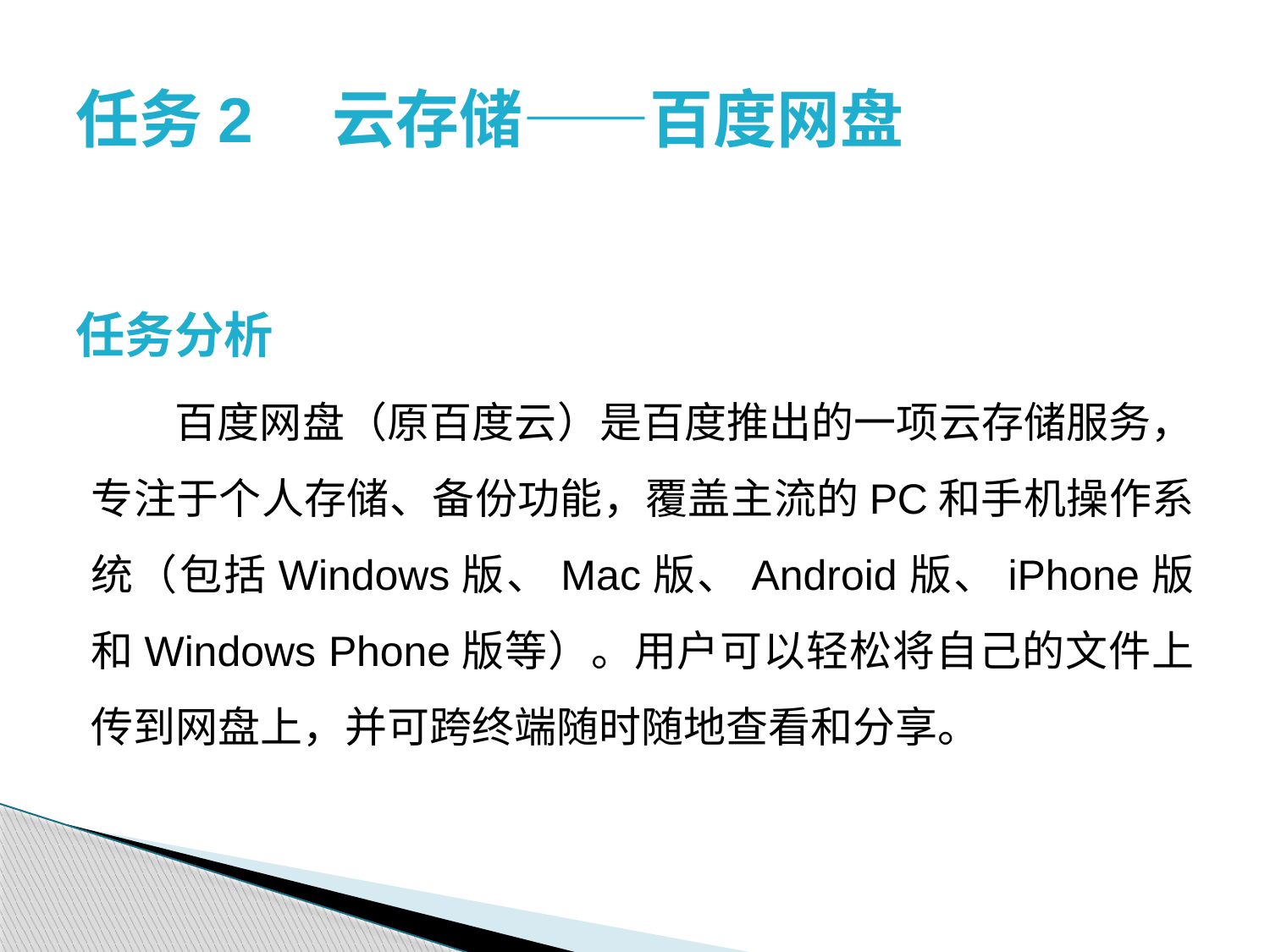

# 任务2　云存储——百度网盘
任务分析
百度网盘（原百度云）是百度推出的一项云存储服务，专注于个人存储、备份功能，覆盖主流的PC和手机操作系统（包括Windows版、Mac版、Android版、iPhone版和Windows Phone版等）。用户可以轻松将自己的文件上传到网盘上，并可跨终端随时随地查看和分享。